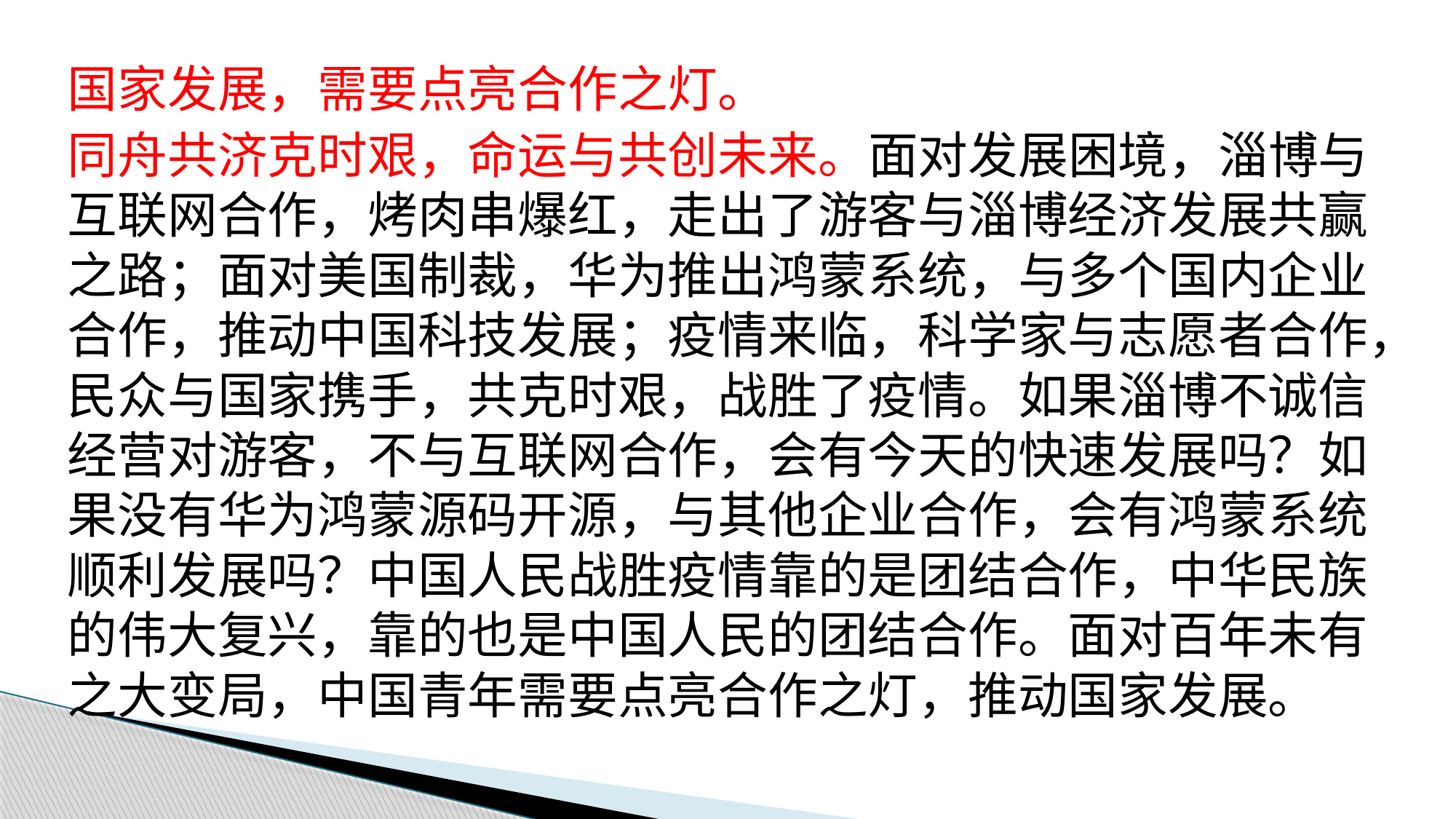

国家发展，需要点亮合作之灯。
同舟共济克时艰，命运与共创未来。面对发展困境，淄博与互联网合作，烤肉串爆红，走出了游客与淄博经济发展共赢之路；面对美国制裁，华为推出鸿蒙系统，与多个国内企业合作，推动中国科技发展；疫情来临，科学家与志愿者合作，民众与国家携手，共克时艰，战胜了疫情。如果淄博不诚信经营对游客，不与互联网合作，会有今天的快速发展吗？如果没有华为鸿蒙源码开源，与其他企业合作，会有鸿蒙系统顺利发展吗？中国人民战胜疫情靠的是团结合作，中华民族的伟大复兴，靠的也是中国人民的团结合作。面对百年未有之大变局，中国青年需要点亮合作之灯，推动国家发展。